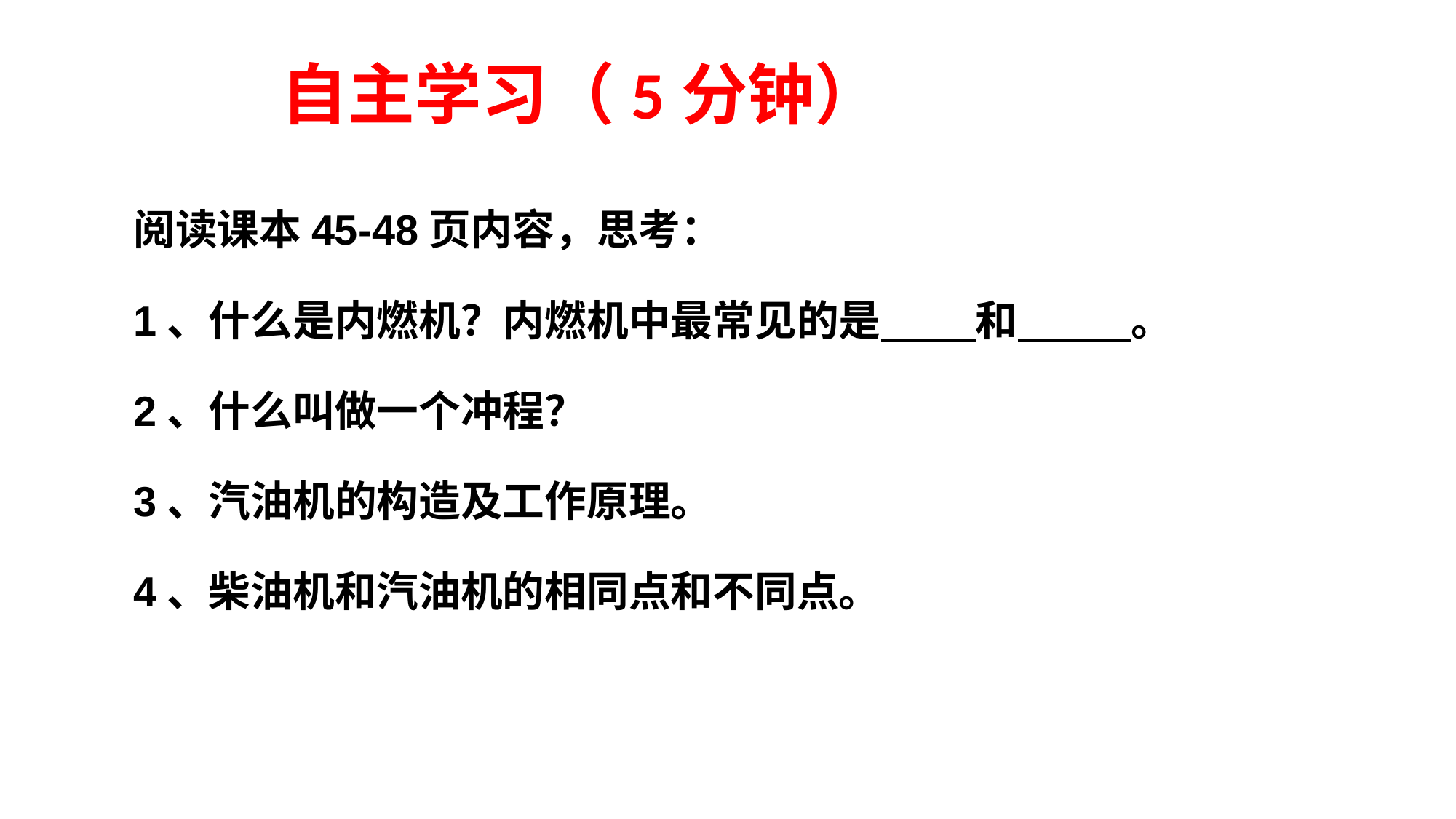

# 自主学习（5分钟）
阅读课本45-48页内容，思考：
1、什么是内燃机？内燃机中最常见的是          和            。
2、什么叫做一个冲程？
3、汽油机的构造及工作原理。
4、柴油机和汽油机的相同点和不同点。